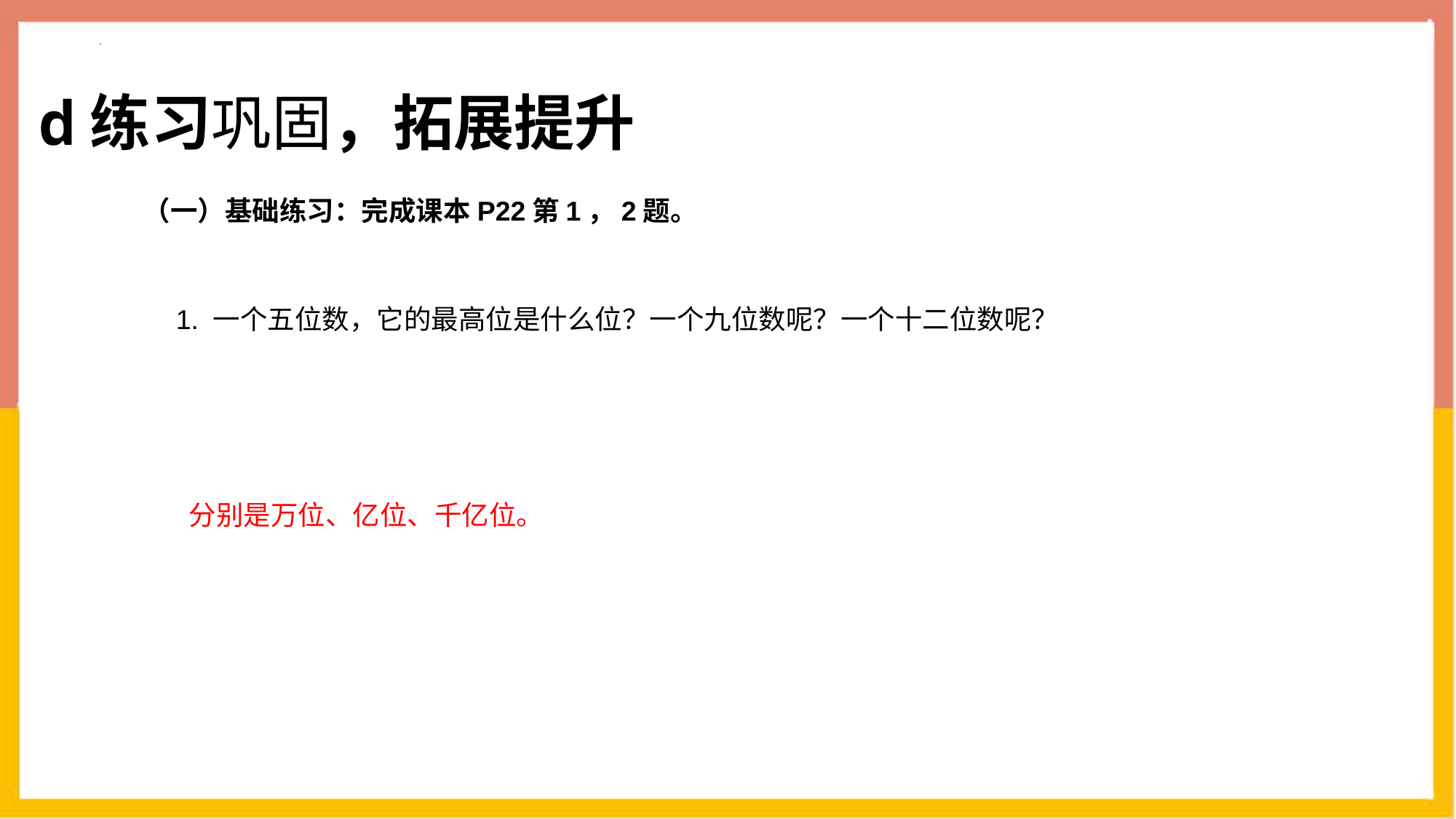

d练习巩固，拓展提升
（一）基础练习：完成课本P22第1，2题。
1. 一个五位数，它的最高位是什么位？一个九位数呢？一个十二位数呢？
分别是万位、亿位、千亿位。